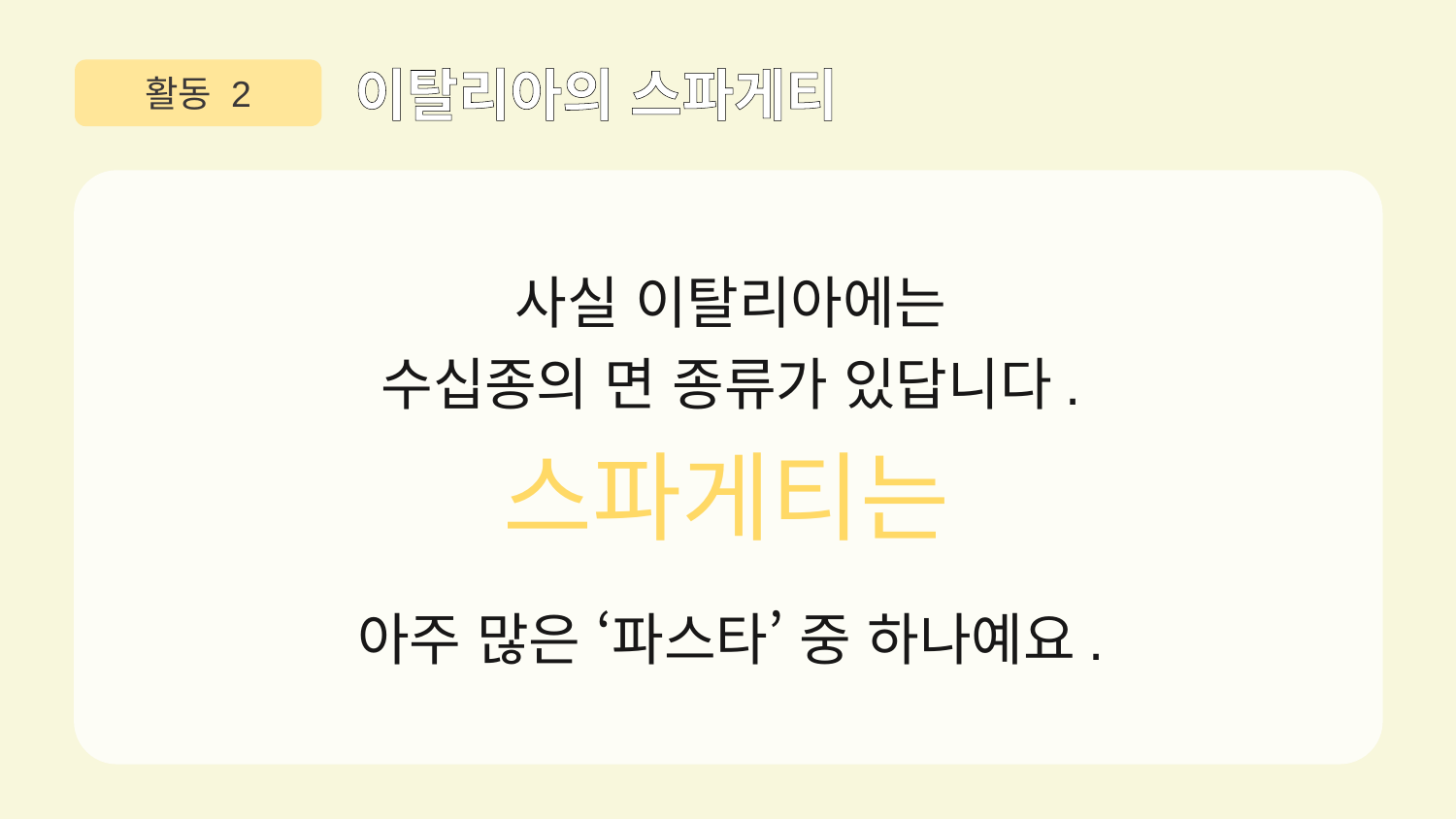

활동 2
이탈리아의 스파게티
사실 이탈리아에는
수십종의 면 종류가 있답니다.
스파게티는
아주 많은 ‘파스타’ 중 하나예요.